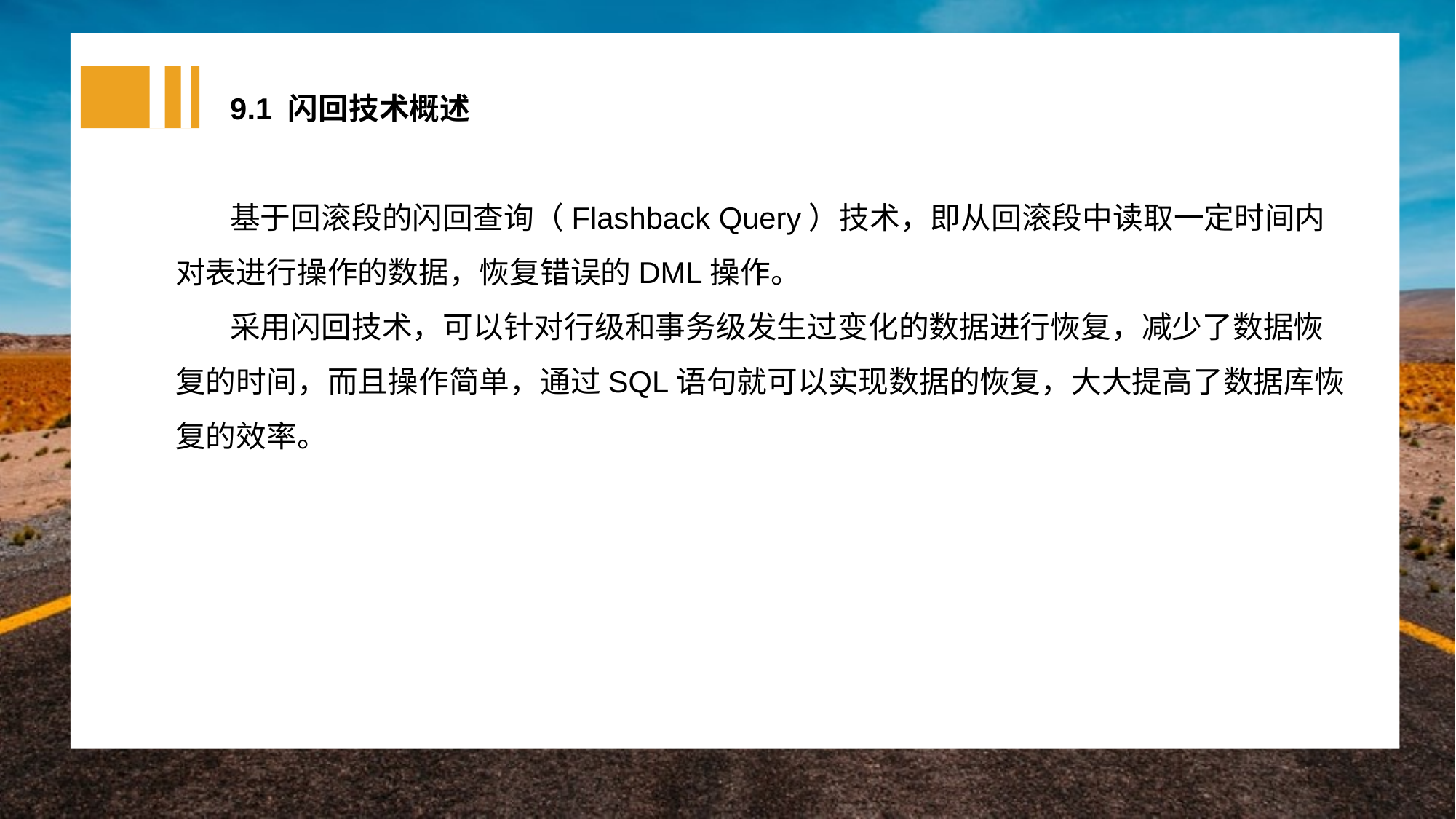

9.1 闪回技术概述

基于回滚段的闪回查询（Flashback Query）技术，即从回滚段中读取一定时间内对表进行操作的数据，恢复错误的DML操作。
采用闪回技术，可以针对行级和事务级发生过变化的数据进行恢复，减少了数据恢复的时间，而且操作简单，通过SQL语句就可以实现数据的恢复，大大提高了数据库恢复的效率。